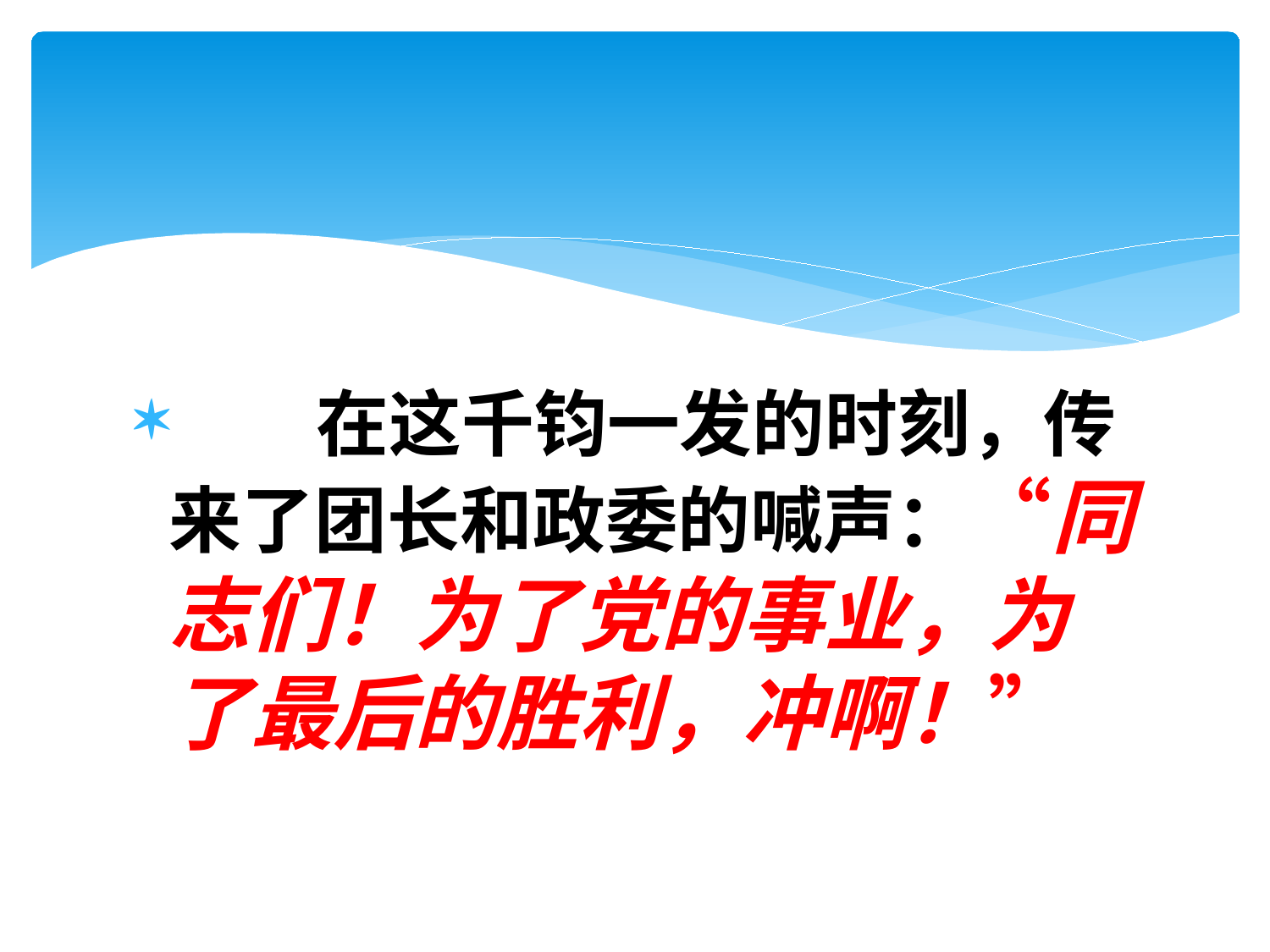

#
        在这千钧一发的时刻，传来了团长和政委的喊声：“同志们！为了党的事业，为了最后的胜利，冲啊！”